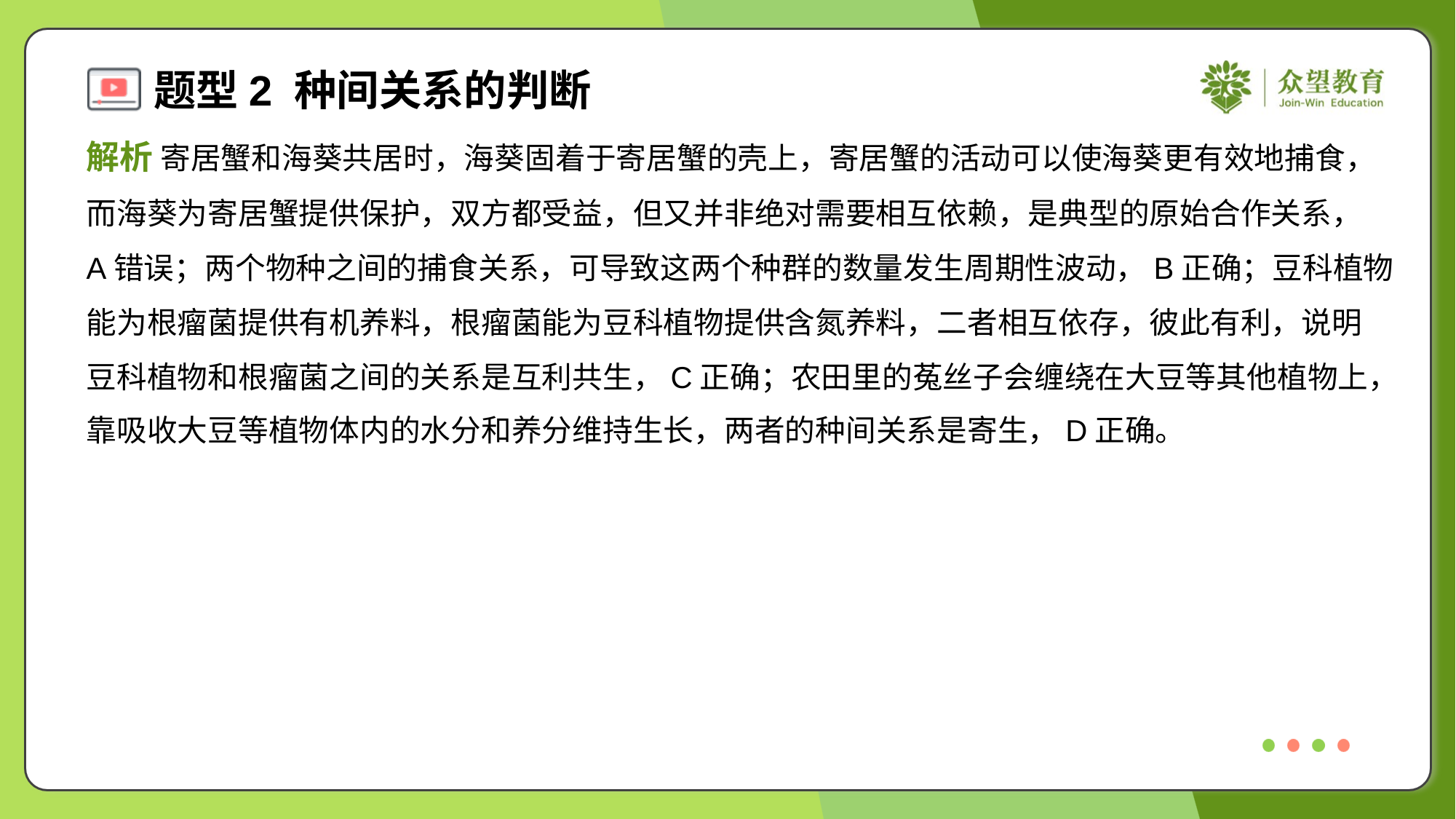

解析 寄居蟹和海葵共居时，海葵固着于寄居蟹的壳上，寄居蟹的活动可以使海葵更有效地捕食，
而海葵为寄居蟹提供保护，双方都受益，但又并非绝对需要相互依赖，是典型的原始合作关系，
A错误；两个物种之间的捕食关系，可导致这两个种群的数量发生周期性波动，B正确；豆科植物
能为根瘤菌提供有机养料，根瘤菌能为豆科植物提供含氮养料，二者相互依存，彼此有利，说明
豆科植物和根瘤菌之间的关系是互利共生，C正确；农田里的菟丝子会缠绕在大豆等其他植物上，
靠吸收大豆等植物体内的水分和养分维持生长，两者的种间关系是寄生，D正确。